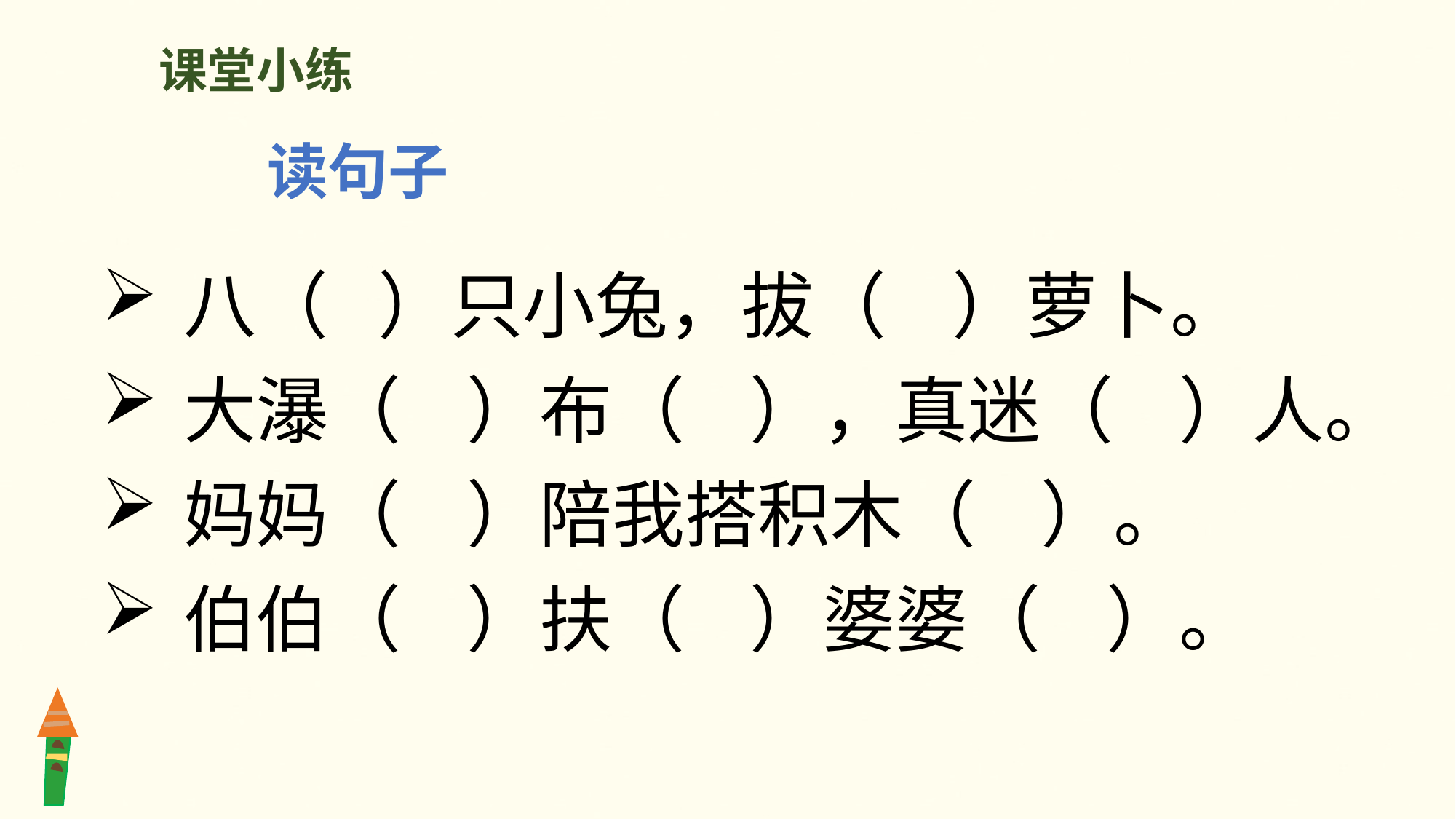

课堂小练
读句子
八（   ）只小兔，拔（    ）萝卜。
大瀑（    ）布（    ），真迷（    ）人。
妈妈（    ）陪我搭积木（    ）。
伯伯（    ）扶（    ）婆婆（    ）。